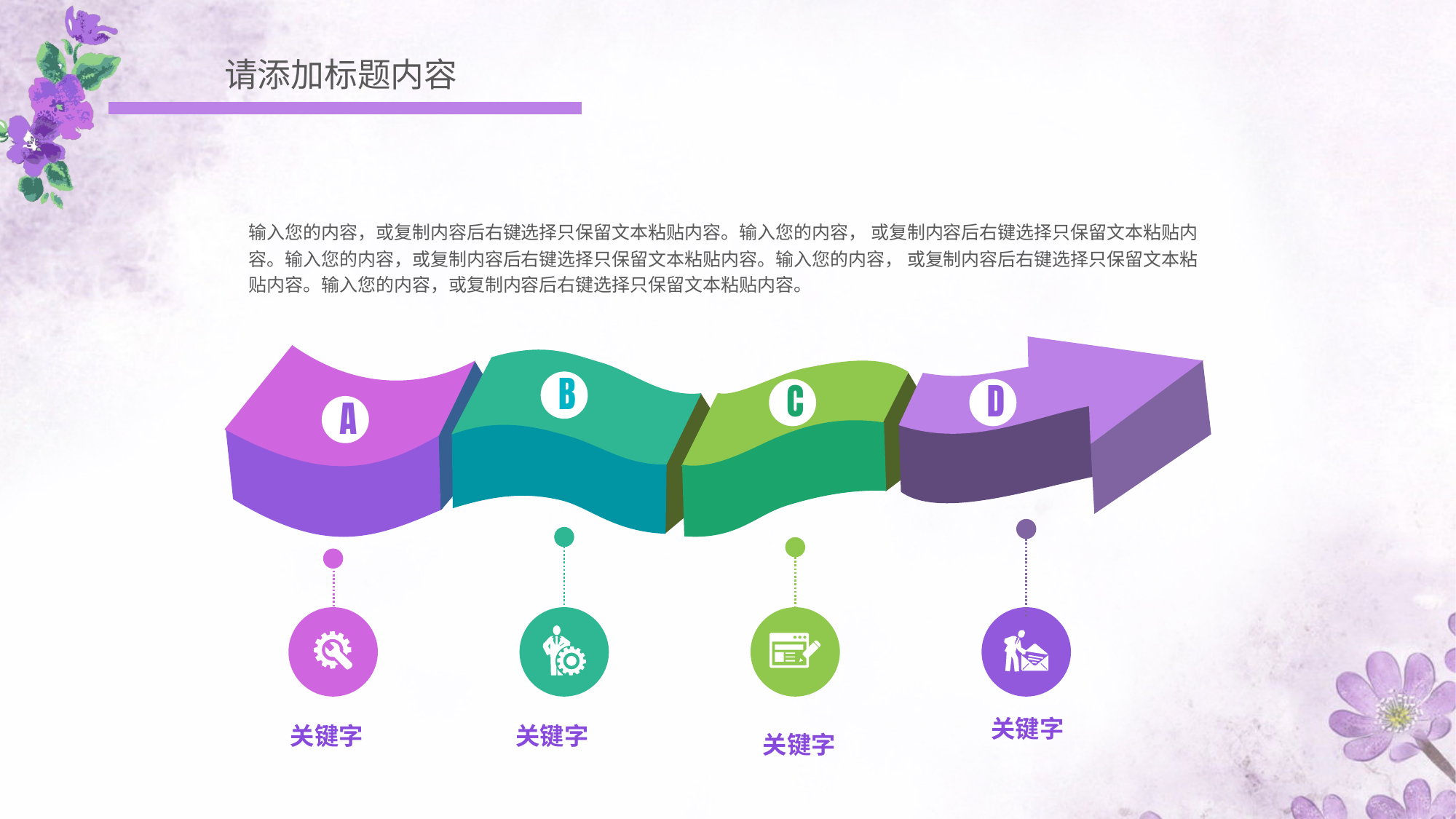

请添加标题内容
输入您的内容，或复制内容后右键选择只保留文本粘贴内容。输入您的内容， 或复制内容后右键选择只保留文本粘贴内容。输入您的内容，或复制内容后右键选择只保留文本粘贴内容。输入您的内容， 或复制内容后右键选择只保留文本粘贴内容。输入您的内容，或复制内容后右键选择只保留文本粘贴内容。

D

A

B

C

关键字
关键字
关键字
关键字